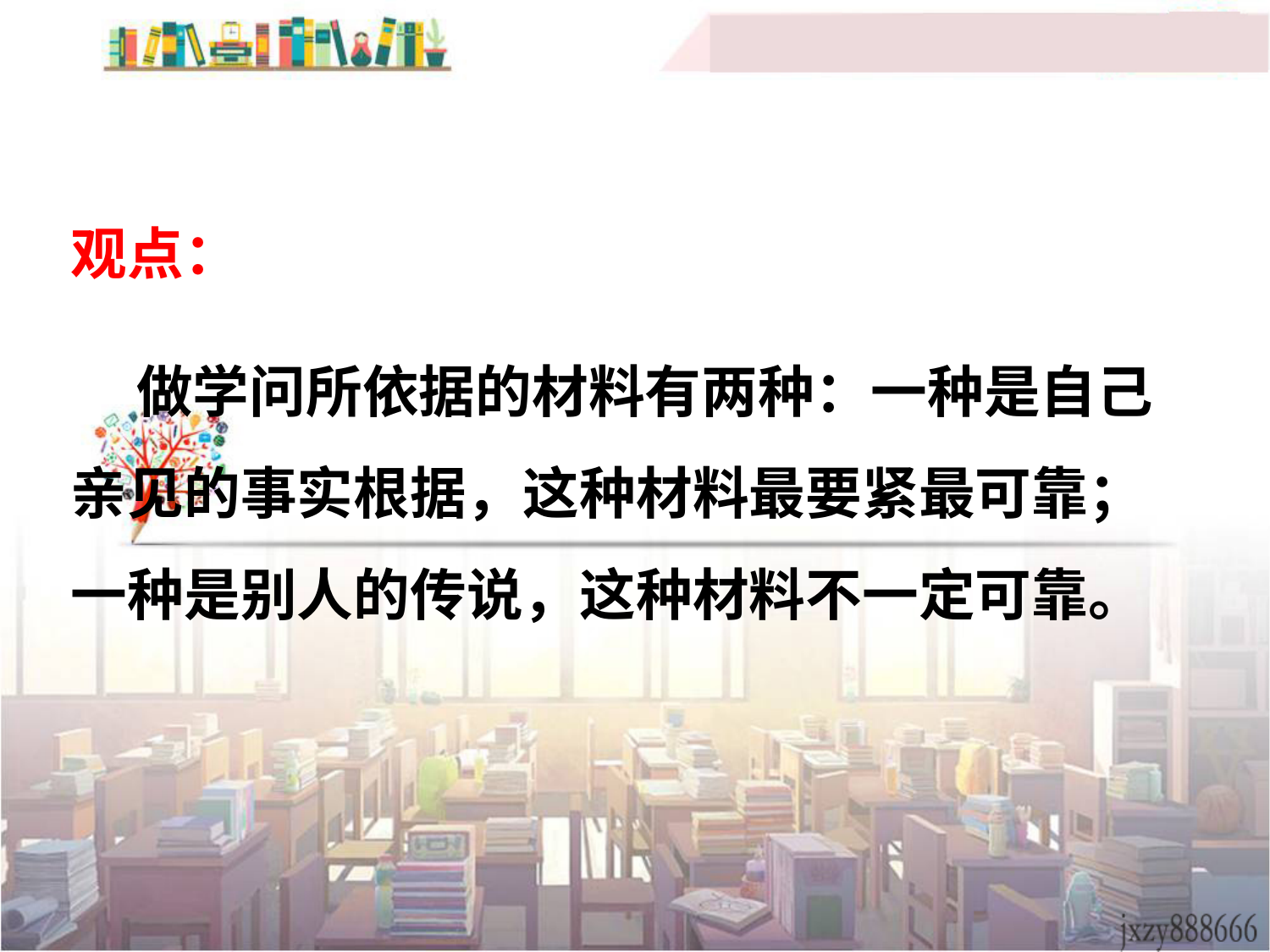

观点：
    做学问所依据的材料有两种：一种是自己亲见的事实根据，这种材料最要紧最可靠；一种是别人的传说，这种材料不一定可靠。